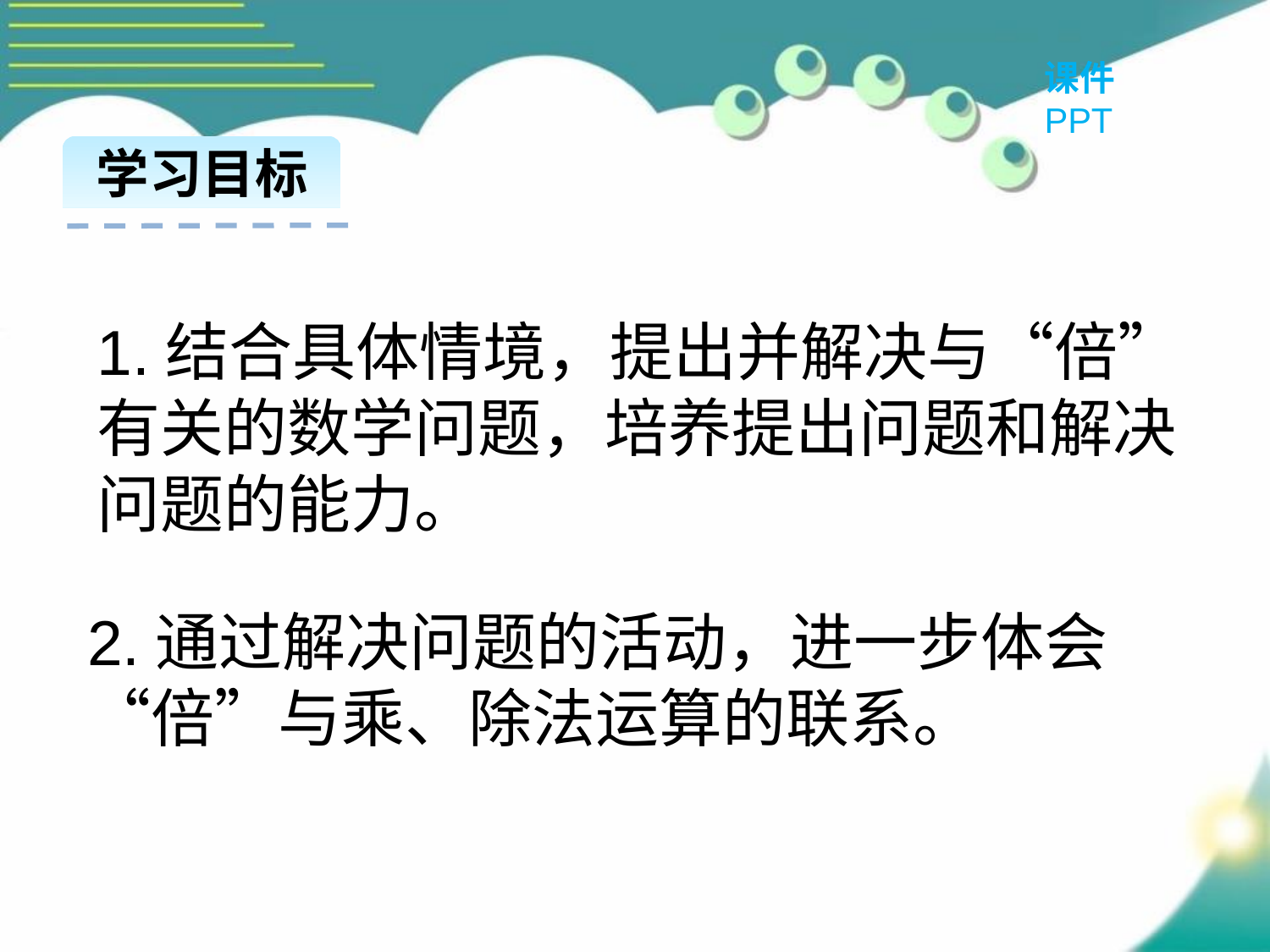

课件PPT
学习目标

1.结合具体情境，提出并解决与“倍”有关的数学问题，培养提出问题和解决问题的能力。
2.通过解决问题的活动，进一步体会“倍”与乘、除法运算的联系。